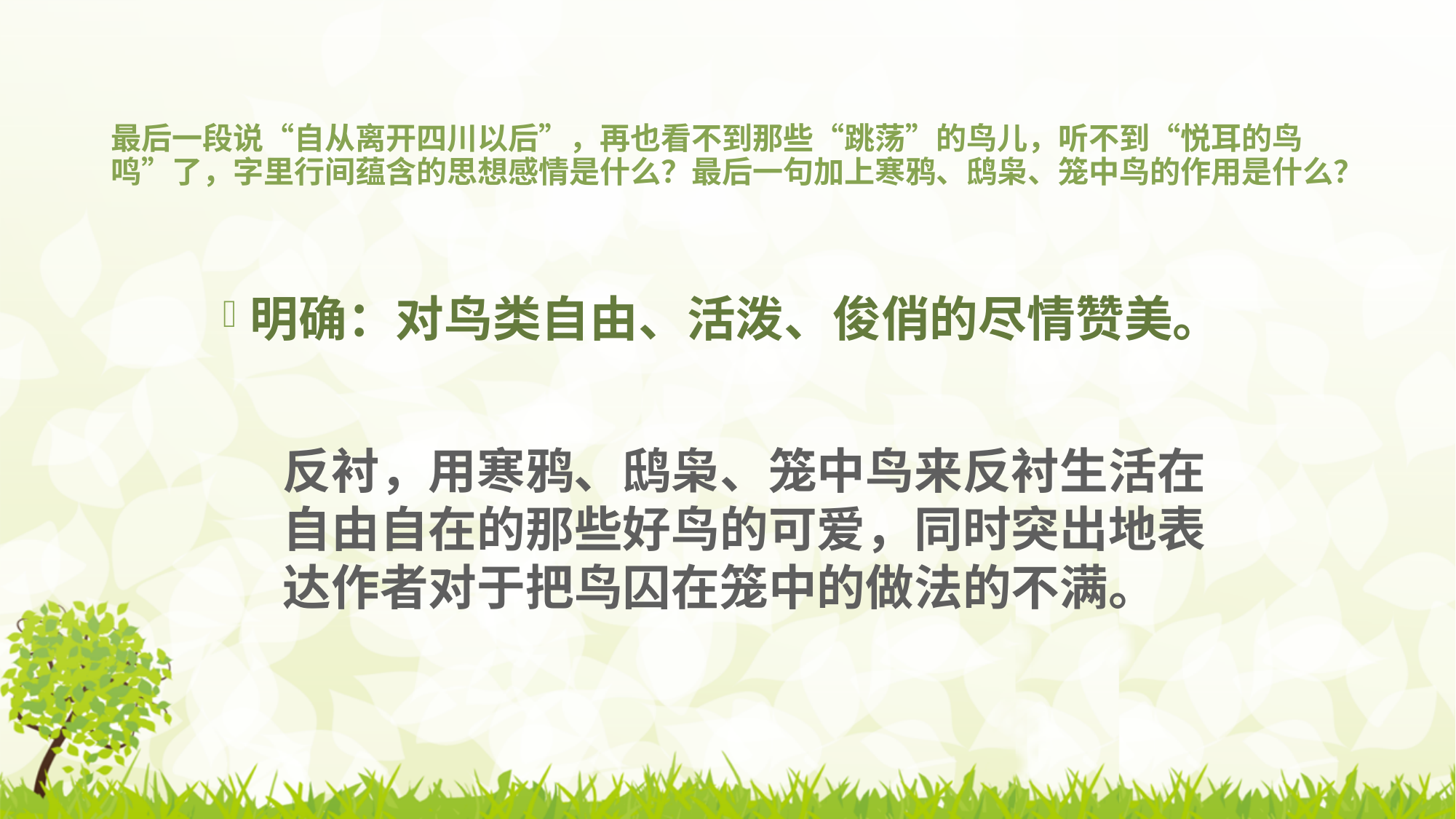

# 最后一段说“自从离开四川以后”，再也看不到那些“跳荡”的鸟儿，听不到“悦耳的鸟鸣”了，字里行间蕴含的思想感情是什么？最后一句加上寒鸦、鸱枭、笼中鸟的作用是什么？
明确：对鸟类自由、活泼、俊俏的尽情赞美。
反衬，用寒鸦、鸱枭、笼中鸟来反衬生活在自由自在的那些好鸟的可爱，同时突出地表达作者对于把鸟囚在笼中的做法的不满。